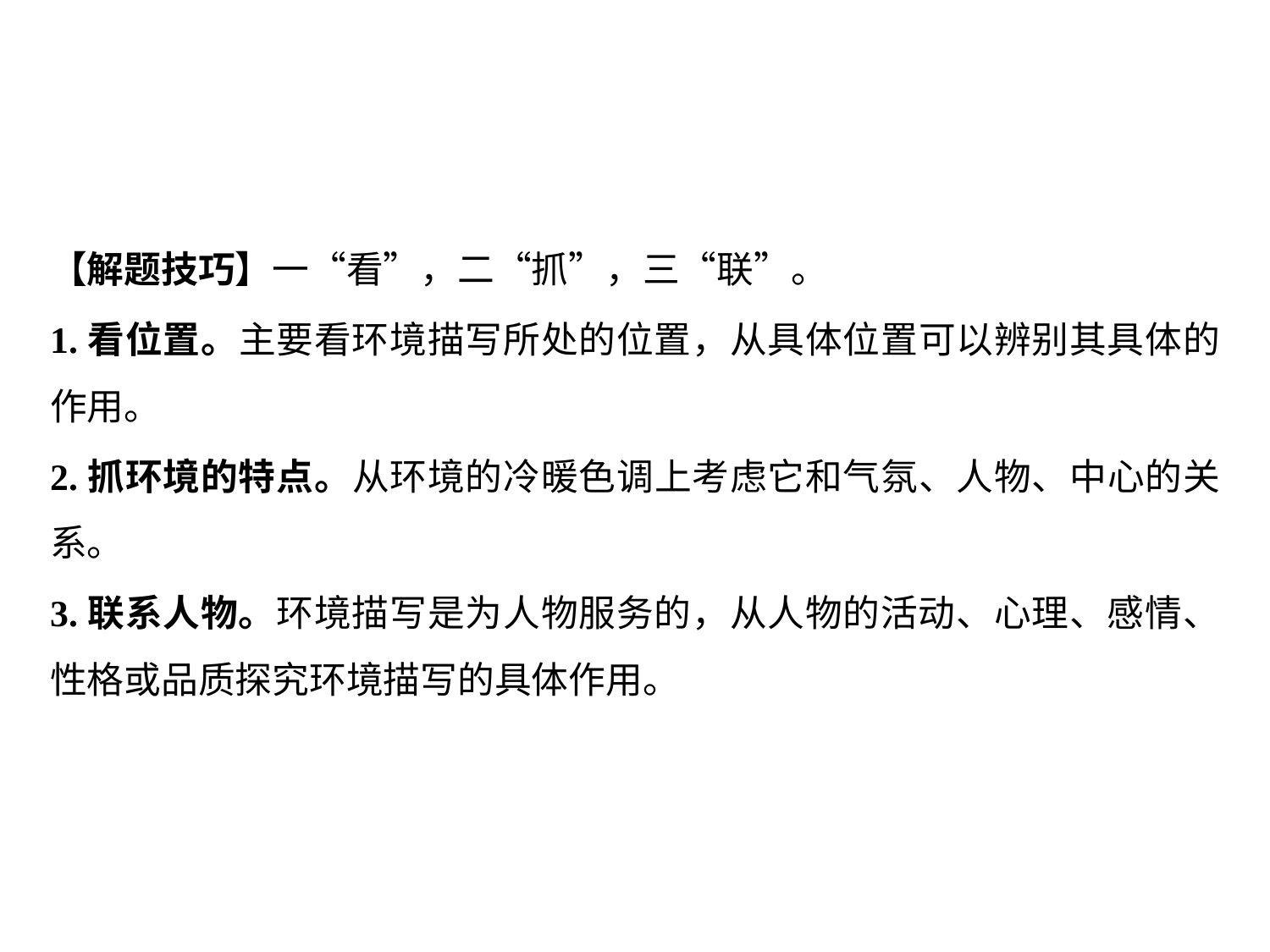

【解题技巧】一“看”，二“抓”，三“联”。
1.看位置。主要看环境描写所处的位置，从具体位置可以辨别其具体的作用。
2.抓环境的特点。从环境的冷暖色调上考虑它和气氛、人物、中心的关系。
3.联系人物。环境描写是为人物服务的，从人物的活动、心理、感情、性格或品质探究环境描写的具体作用。